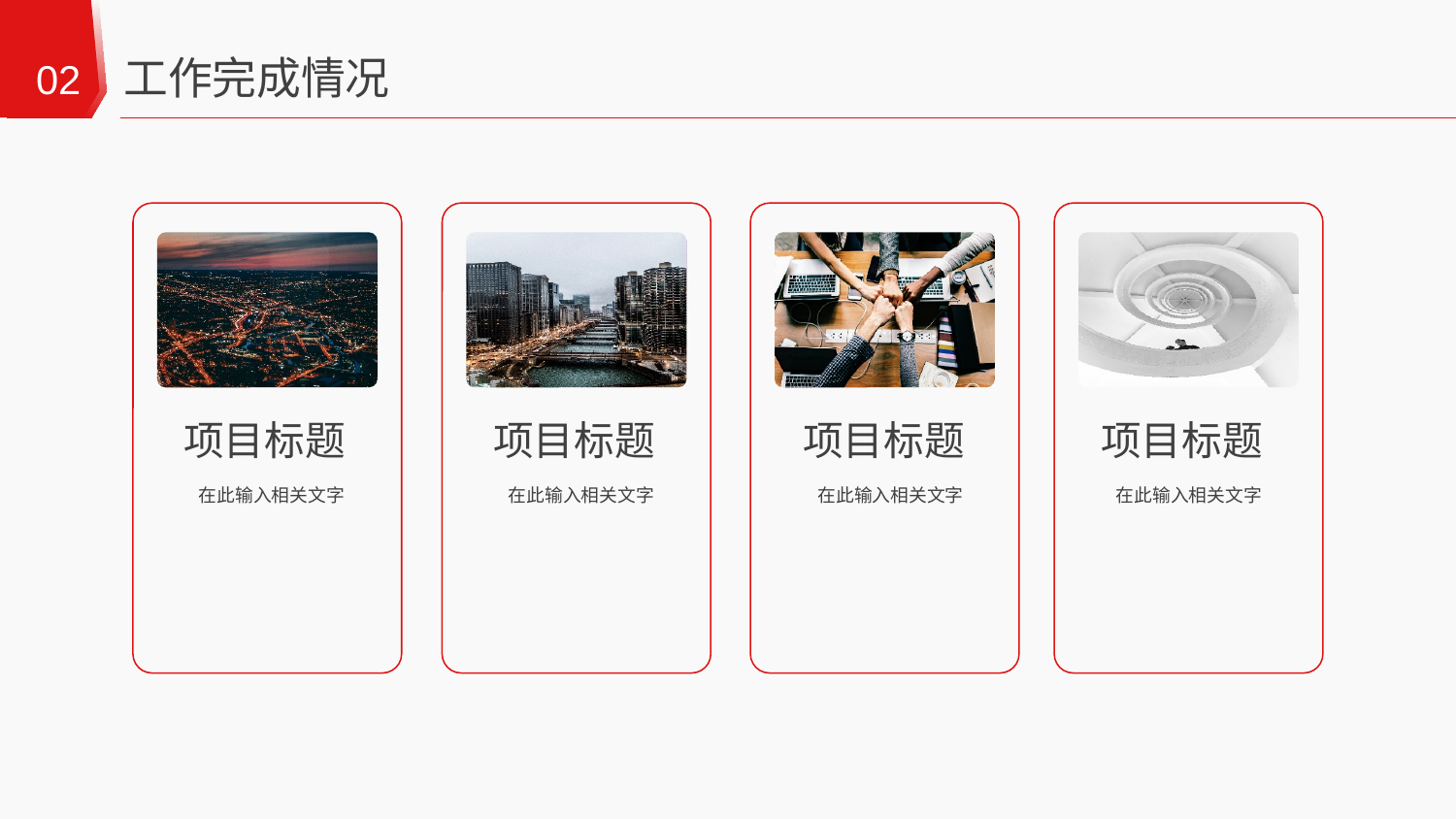

工作完成情况
02

项目标题
项目标题
项目标题
项目标题
在此输入相关文字
在此输入相关文字
在此输入相关文字
在此输入相关文字